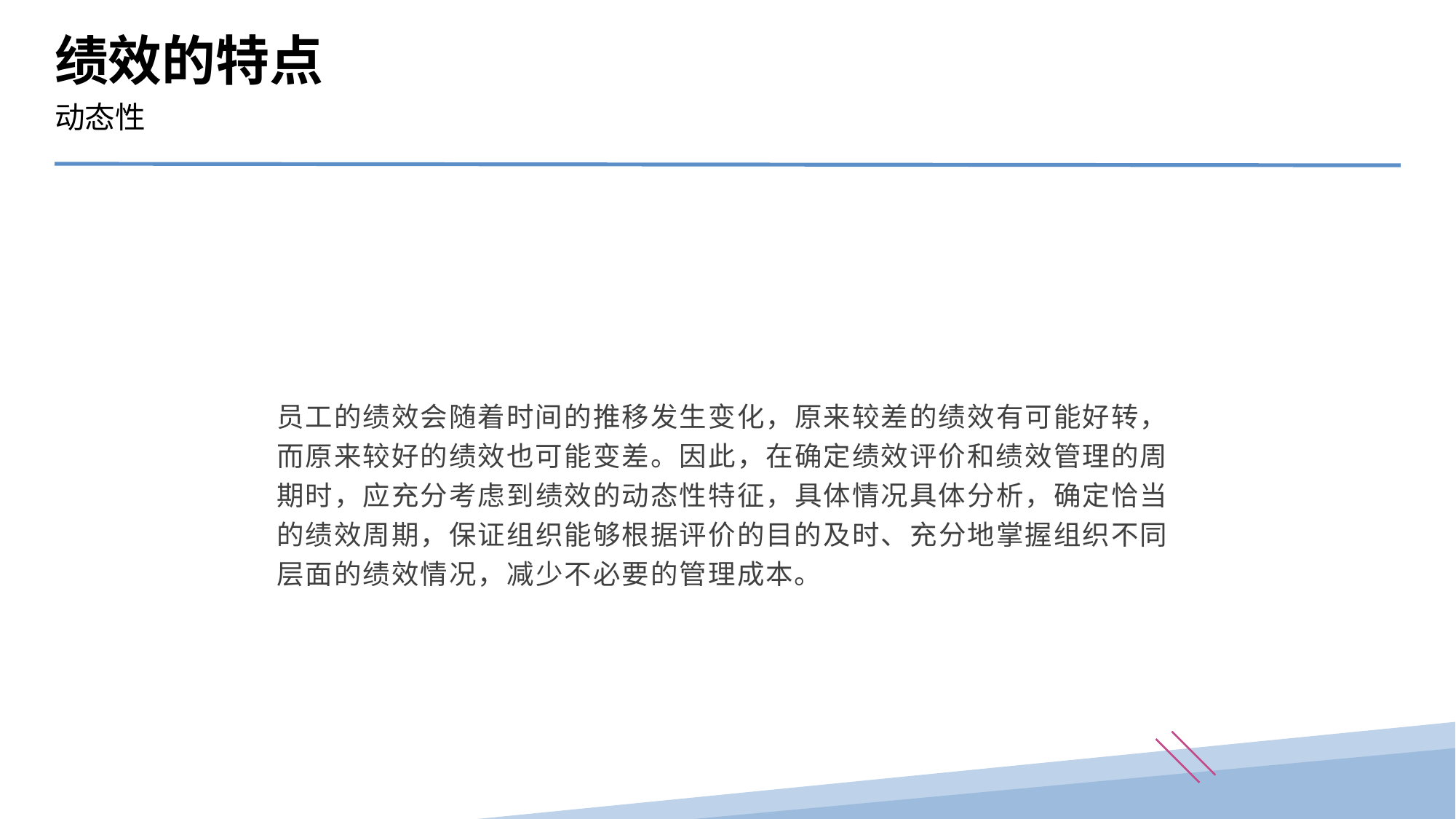

绩效的特点
动态性
员工的绩效会随着时间的推移发生变化，原来较差的绩效有可能好转，而原来较好的绩效也可能变差。因此，在确定绩效评价和绩效管理的周期时，应充分考虑到绩效的动态性特征，具体情况具体分析，确定恰当的绩效周期，保证组织能够根据评价的目的及时、充分地掌握组织不同层面的绩效情况，减少不必要的管理成本。